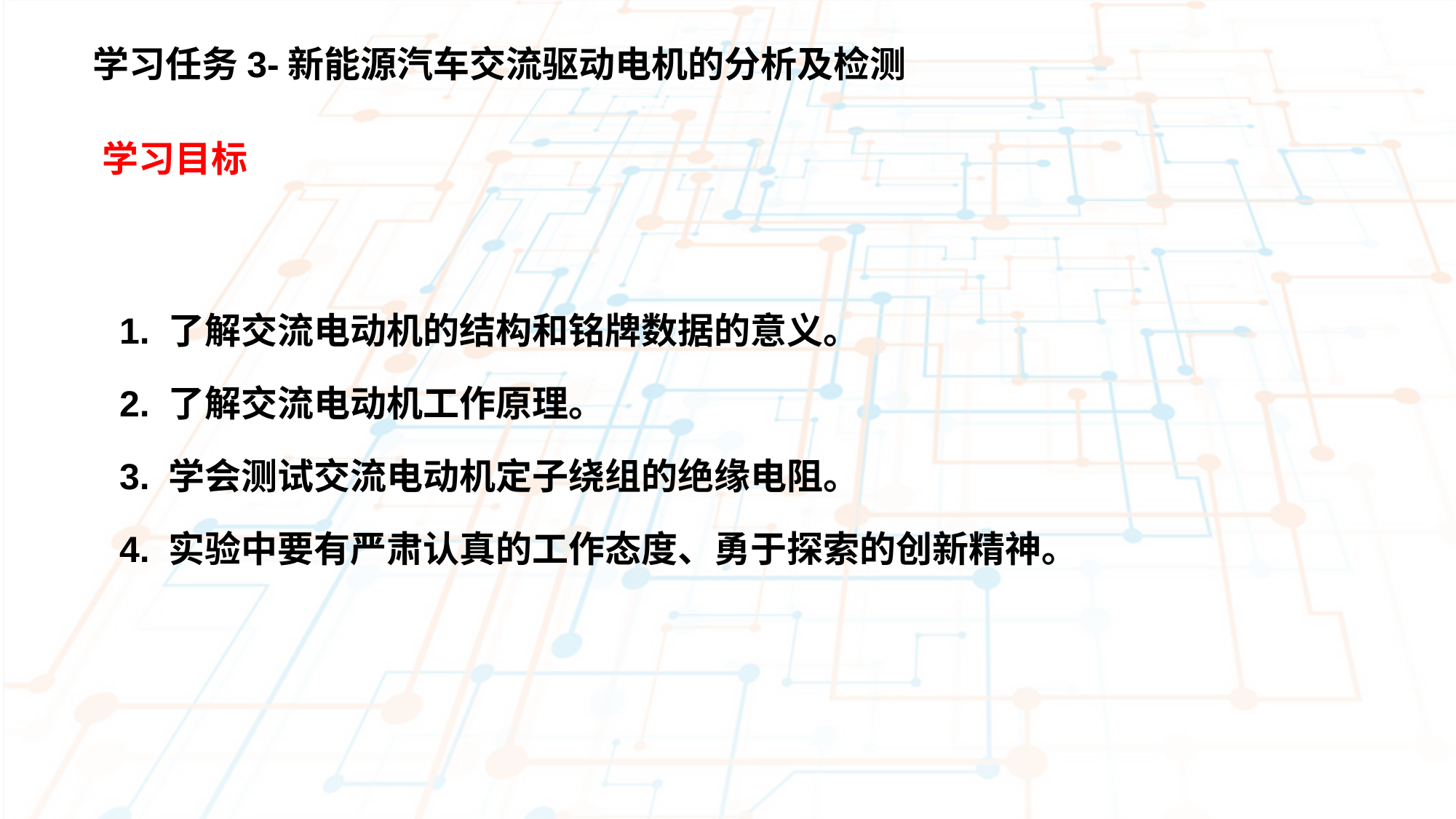

学习任务3-新能源汽车交流驱动电机的分析及检测
 学习目标

1. 了解交流电动机的结构和铭牌数据的意义。
2. 了解交流电动机工作原理。
3. 学会测试交流电动机定子绕组的绝缘电阻。
4. 实验中要有严肃认真的工作态度、勇于探索的创新精神。